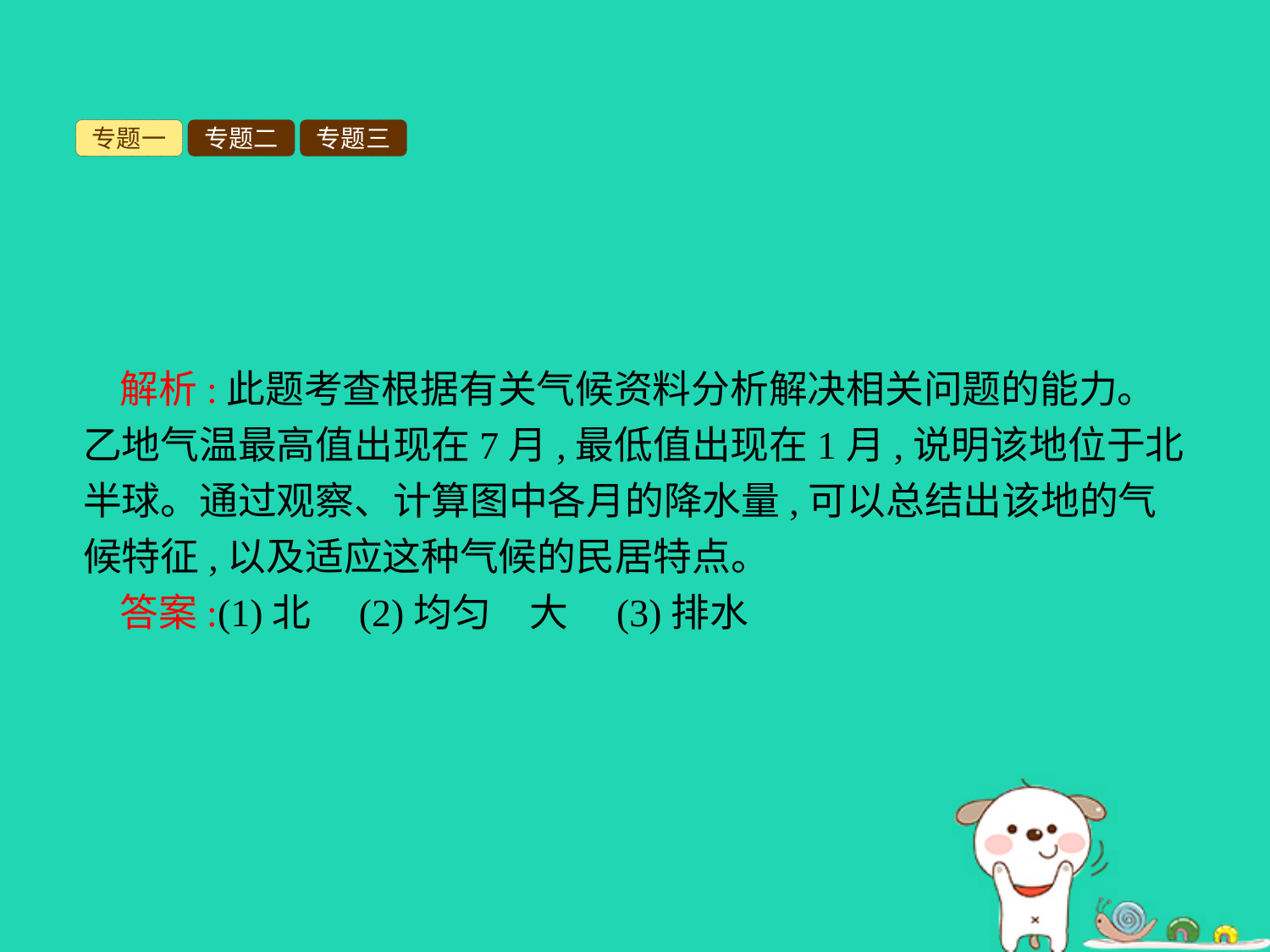

专题一
专题二
专题三
解析:此题考查根据有关气候资料分析解决相关问题的能力。乙地气温最高值出现在7月,最低值出现在1月,说明该地位于北半球。通过观察、计算图中各月的降水量,可以总结出该地的气候特征,以及适应这种气候的民居特点。
答案:(1)北　(2)均匀　大　(3)排水